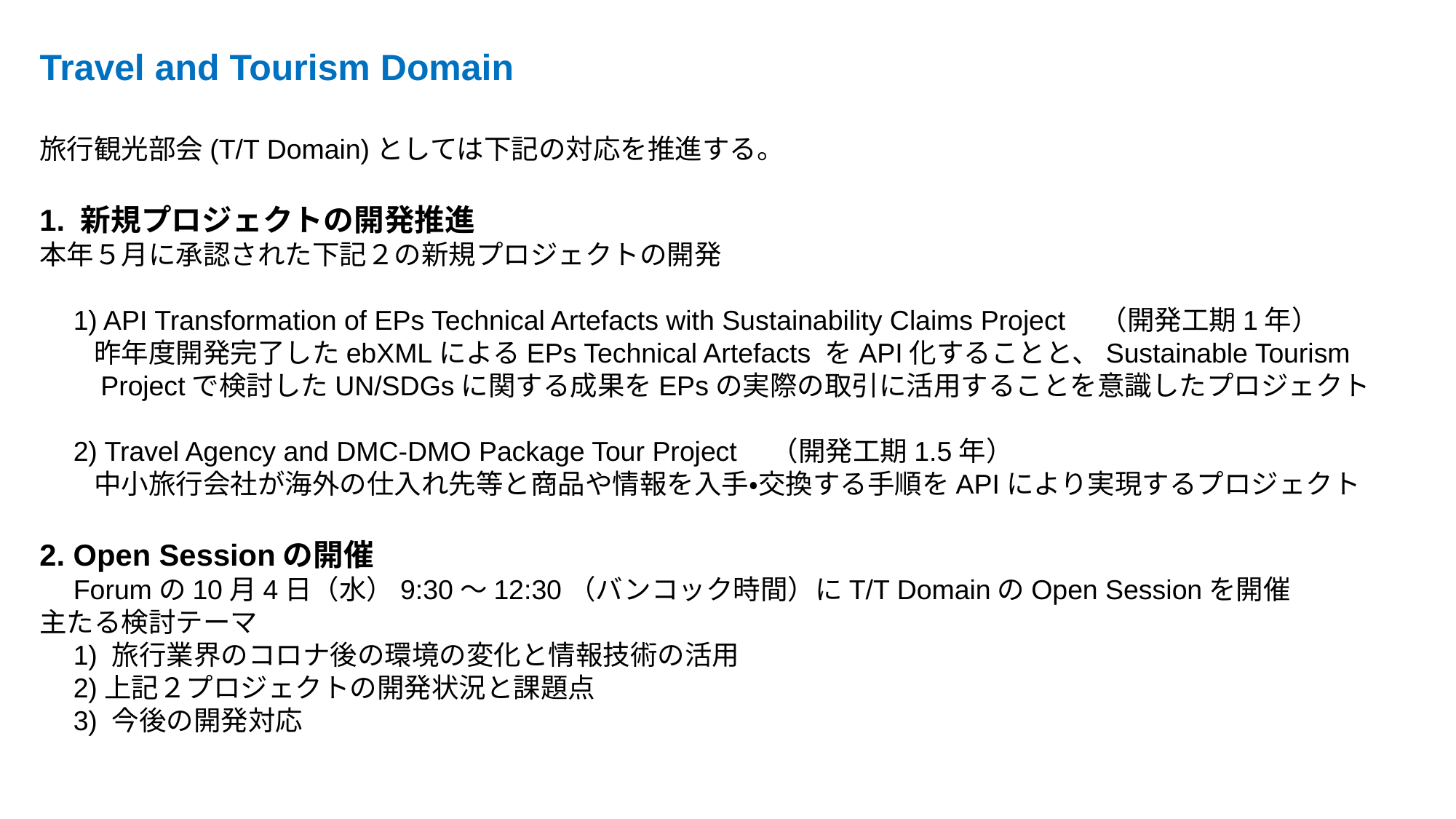

Travel and Tourism Domain
旅行観光部会(T/T Domain)としては下記の対応を推進する。

1. 新規プロジェクトの開発推進
本年５月に承認された下記２の新規プロジェクトの開発

　1) API Transformation of EPs Technical Artefacts with Sustainability Claims Project　（開発工期1年）
　　昨年度開発完了したebXMLによるEPs Technical Artefacts をAPI化することと、Sustainable Tourism
　　Projectで検討したUN/SDGsに関する成果をEPsの実際の取引に活用することを意識したプロジェクト

　2) Travel Agency and DMC-DMO Package Tour Project　（開発工期1.5年）
　　中小旅行会社が海外の仕入れ先等と商品や情報を入手・交換する手順をAPIにより実現するプロジェクト

2. Open Sessionの開催
　Forumの10月4日（水）9:30～12:30（バンコック時間）にT/T DomainのOpen Sessionを開催
主たる検討テーマ
　1) 旅行業界のコロナ後の環境の変化と情報技術の活用
　2)上記２プロジェクトの開発状況と課題点
　3) 今後の開発対応